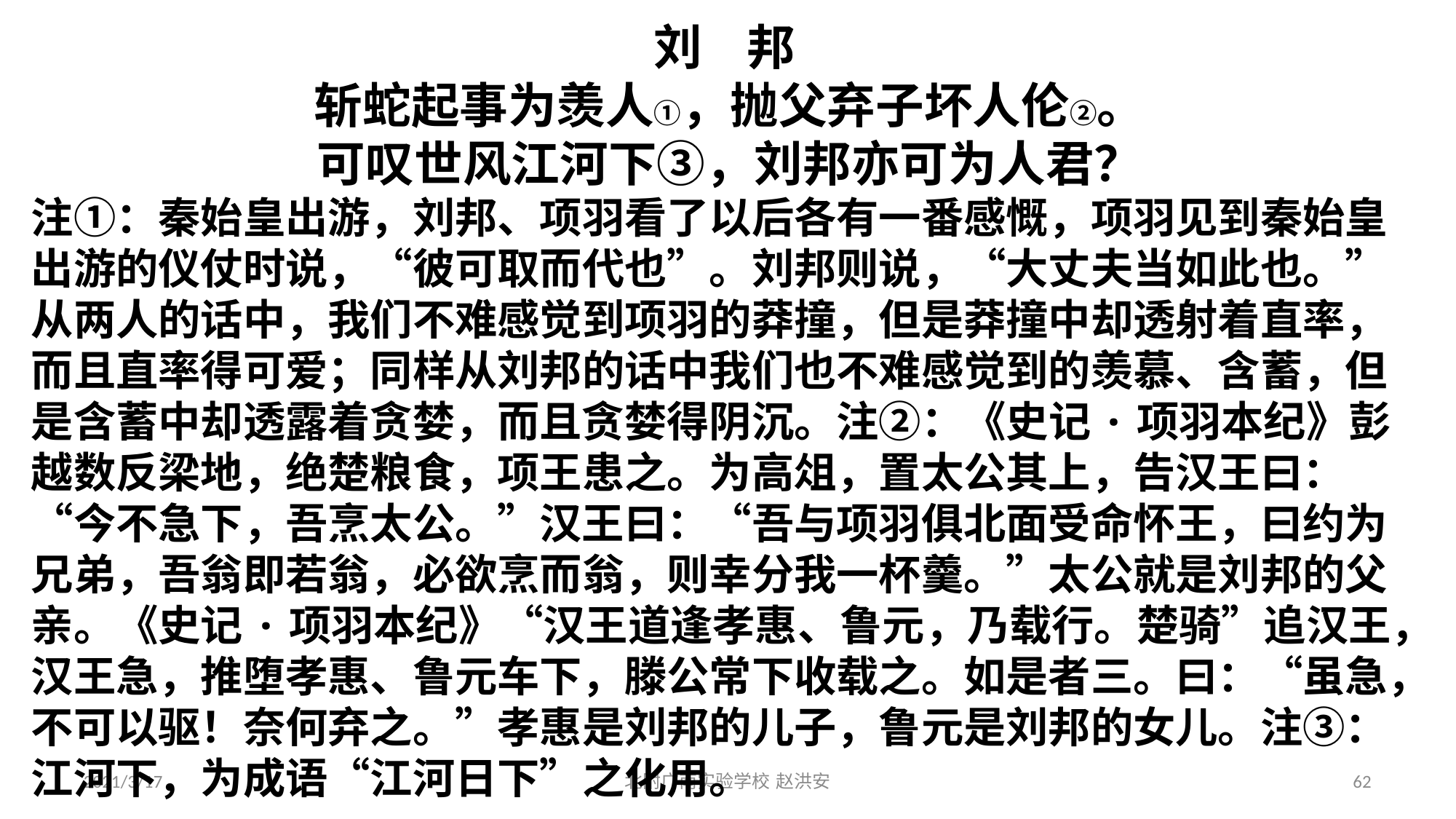

刘    邦
斩蛇起事为羡人①，抛父弃子坏人伦②。
可叹世风江河下③，刘邦亦可为人君？
注①：秦始皇出游，刘邦、项羽看了以后各有一番感慨，项羽见到秦始皇出游的仪仗时说，“彼可取而代也”。刘邦则说，“大丈夫当如此也。”从两人的话中，我们不难感觉到项羽的莽撞，但是莽撞中却透射着直率，而且直率得可爱；同样从刘邦的话中我们也不难感觉到的羡慕、含蓄，但是含蓄中却透露着贪婪，而且贪婪得阴沉。注②：《史记·项羽本纪》彭越数反梁地，绝楚粮食，项王患之。为高俎，置太公其上，告汉王曰：“今不急下，吾烹太公。”汉王曰：“吾与项羽俱北面受命怀王，曰约为兄弟，吾翁即若翁，必欲烹而翁，则幸分我一杯羹。”太公就是刘邦的父亲。《史记·项羽本纪》“汉王道逢孝惠、鲁元，乃载行。楚骑”追汉王，汉王急，推堕孝惠、鲁元车下，滕公常下收载之。如是者三。曰：“虽急，不可以驱！奈何弃之。”孝惠是刘邦的儿子，鲁元是刘邦的女儿。注③：江河下，为成语“江河日下”之化用。
2021/3/17
北附广南实验学校 赵洪安
62